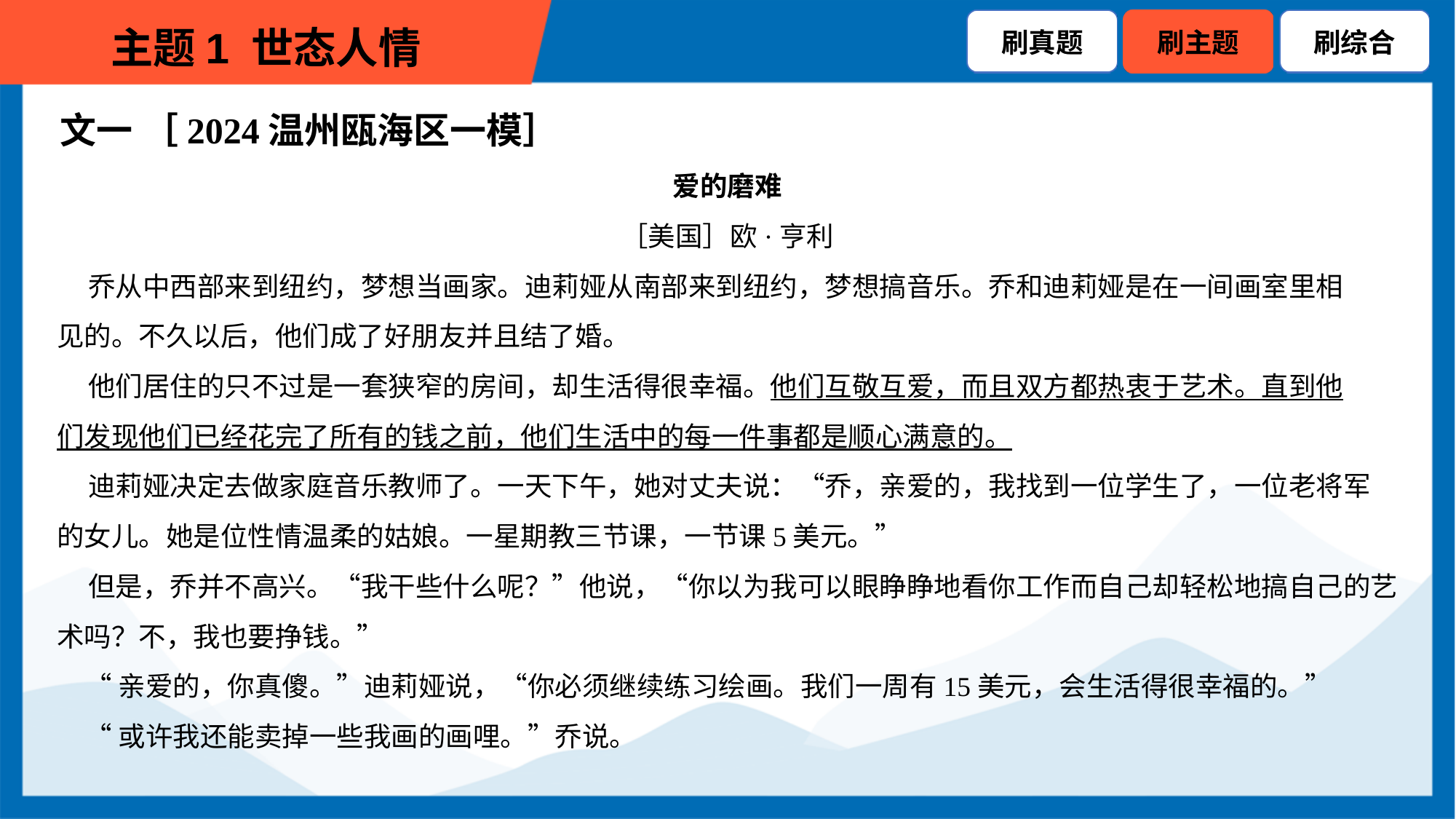

文一 ［2024温州瓯海区一模］
爱的磨难
［美国］欧·亨利
    乔从中西部来到纽约，梦想当画家。迪莉娅从南部来到纽约，梦想搞音乐。乔和迪莉娅是在一间画室里相
见的。不久以后，他们成了好朋友并且结了婚。
    他们居住的只不过是一套狭窄的房间，却生活得很幸福。他们互敬互爱，而且双方都热衷于艺术。直到他
们发现他们已经花完了所有的钱之前，他们生活中的每一件事都是顺心满意的。
    迪莉娅决定去做家庭音乐教师了。一天下午，她对丈夫说：“乔，亲爱的，我找到一位学生了，一位老将军
的女儿。她是位性情温柔的姑娘。一星期教三节课，一节课5美元。”
    但是，乔并不高兴。“我干些什么呢？”他说，“你以为我可以眼睁睁地看你工作而自己却轻松地搞自己的艺
术吗？不，我也要挣钱。”
    “亲爱的，你真傻。”迪莉娅说，“你必须继续练习绘画。我们一周有15美元，会生活得很幸福的。”
    “或许我还能卖掉一些我画的画哩。”乔说。